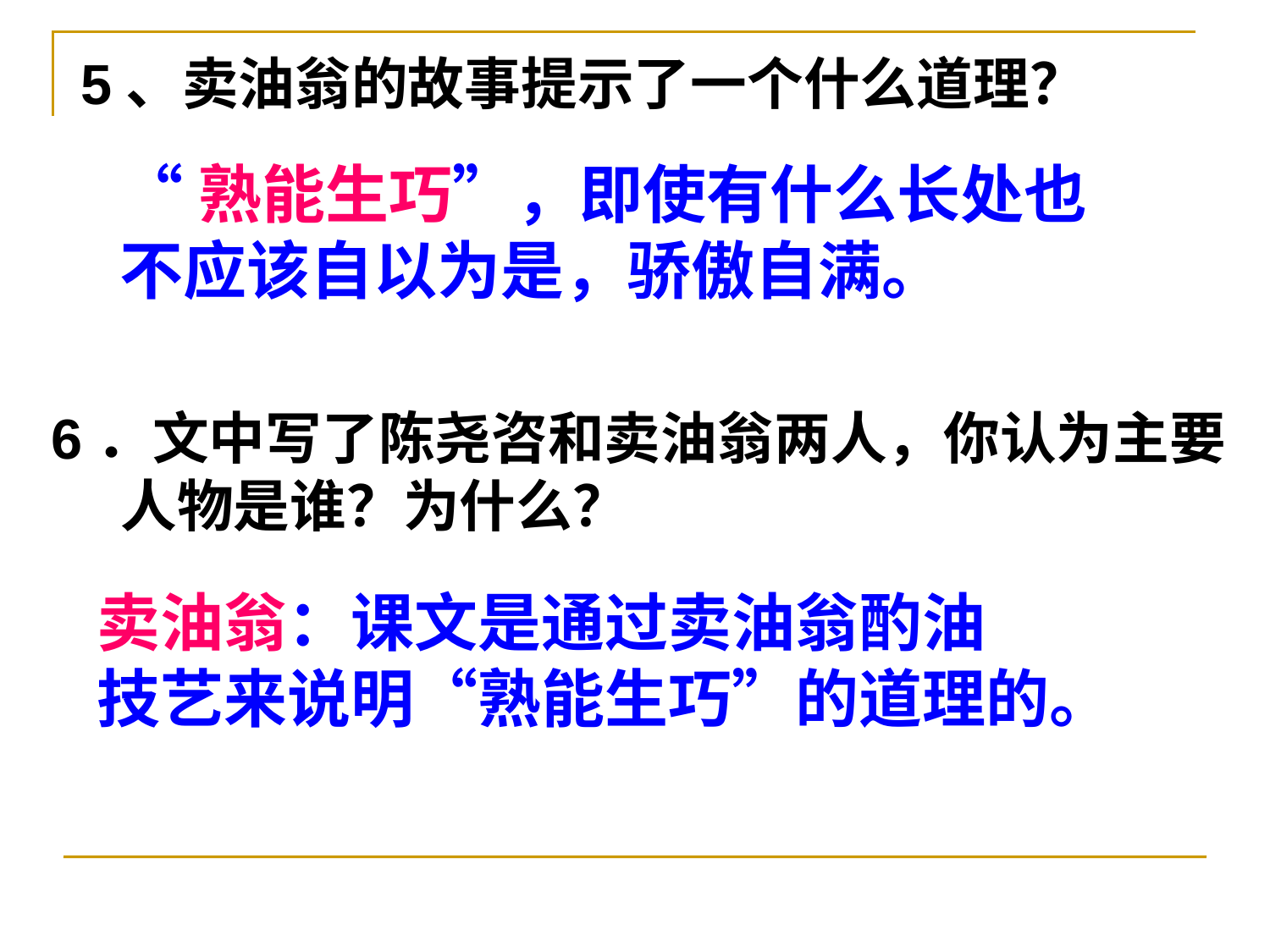

5、卖油翁的故事提示了一个什么道理？
“熟能生巧”，即使有什么长处也
不应该自以为是，骄傲自满。
6．文中写了陈尧咨和卖油翁两人，你认为主要
　 人物是谁？为什么？
卖油翁：课文是通过卖油翁酌油
技艺来说明“熟能生巧”的道理的。